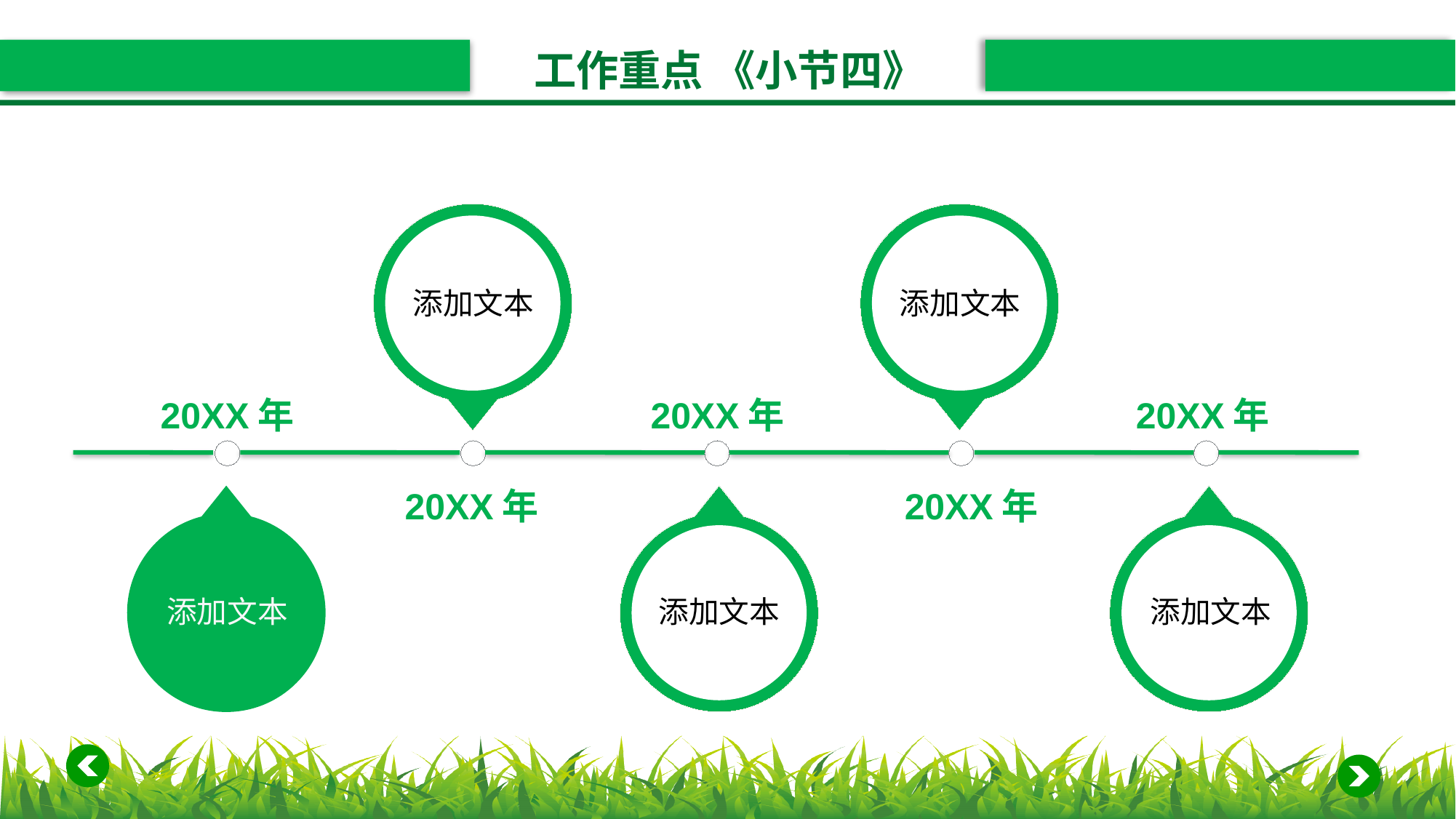

工作重点 《小节四》

添加文本
添加文本
20XX年
20XX年
20XX年

20XX年
20XX年

添加文本
添加文本
添加文本